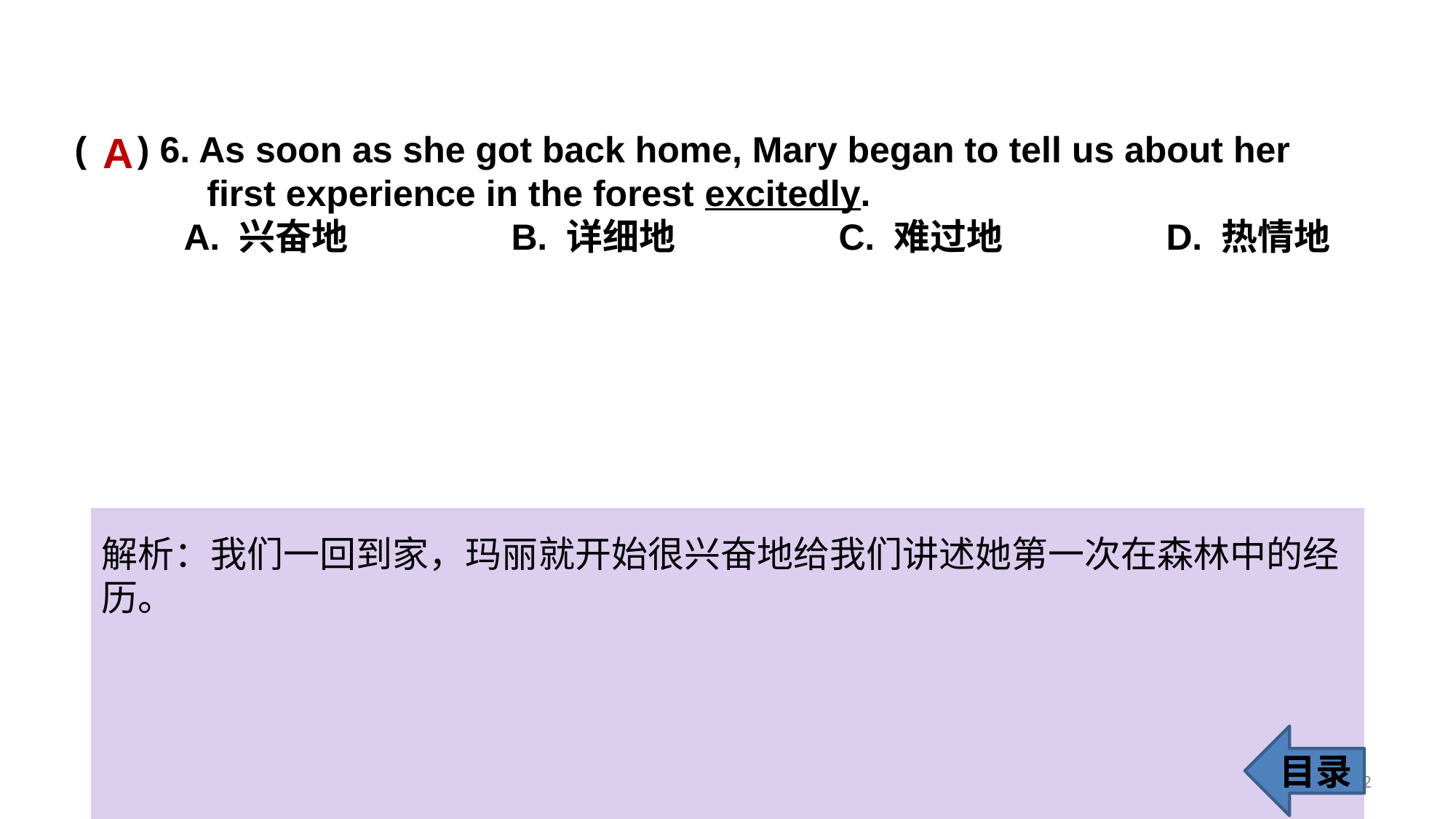

(     ) 6. As soon as she got back home, Mary began to tell us about her
             first experience in the forest excitedly.
	A. 兴奋地 		B. 详细地 		C. 难过地 		D. 热情地
A

解析：我们一回到家，玛丽就开始很兴奋地给我们讲述她第一次在森林中的经
历。
目录
12